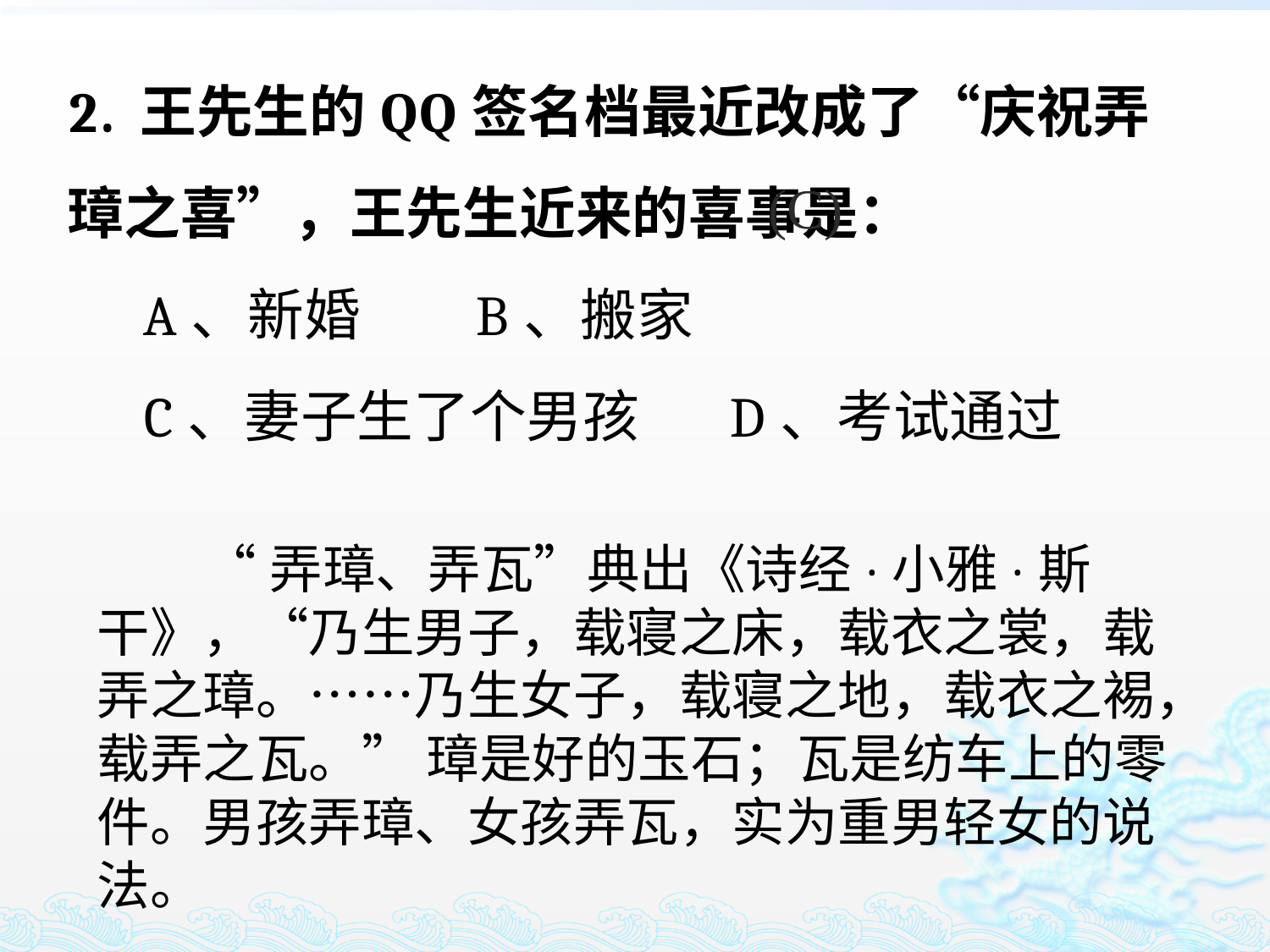

2. 王先生的QQ签名档最近改成了“庆祝弄璋之喜”，王先生近来的喜事是：
      A、新婚        B、搬家
      C、妻子生了个男孩      D、考试通过
(C)
         “弄璋、弄瓦”典出《诗经·小雅·斯干》，“乃生男子，载寝之床，载衣之裳，载弄之璋。……乃生女子，载寝之地，载衣之裼，载弄之瓦。” 璋是好的玉石；瓦是纺车上的零件。男孩弄璋、女孩弄瓦，实为重男轻女的说法。